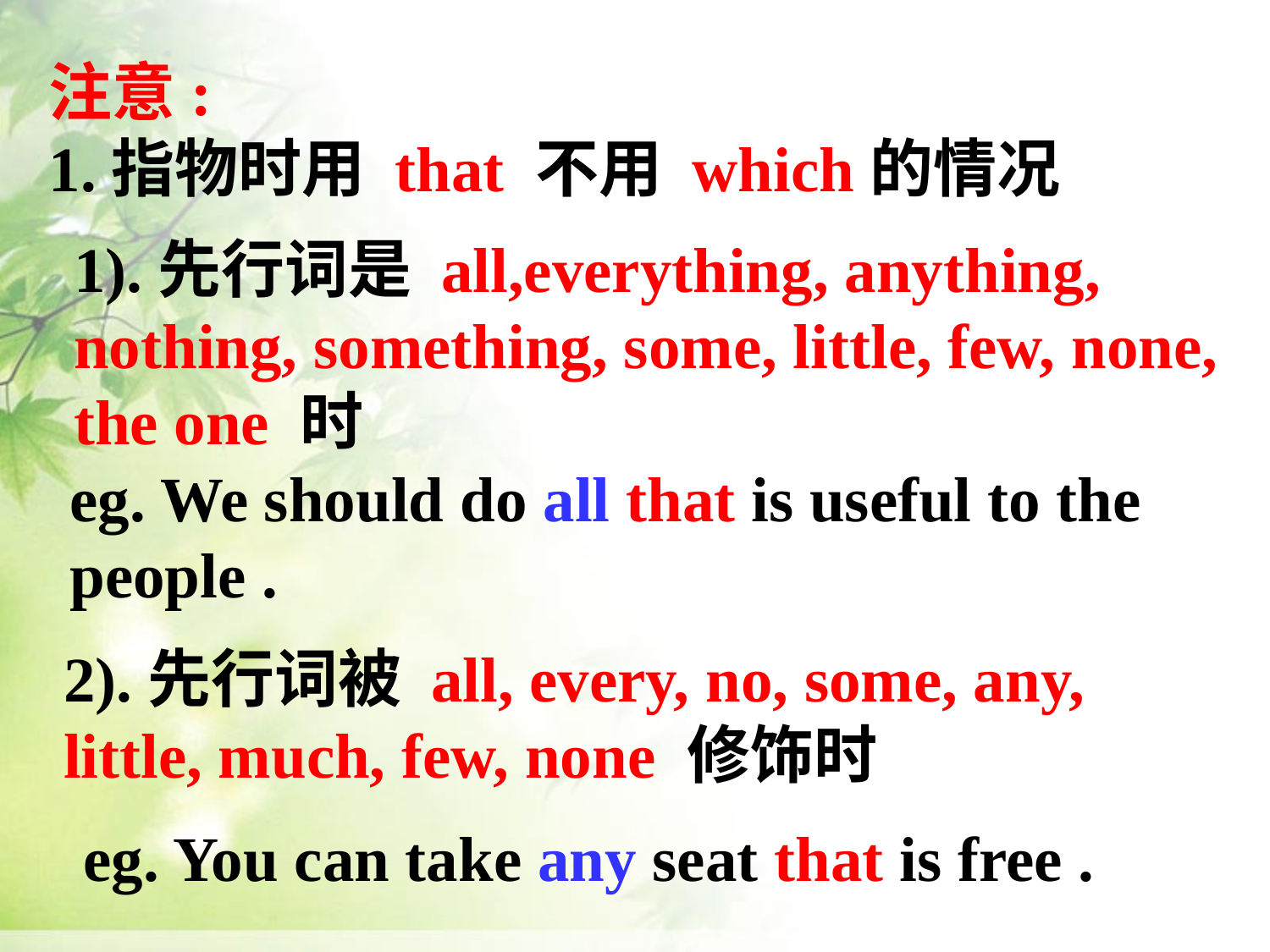

注意:
1.指物时用 that 不用 which的情况
1).先行词是 all,everything, anything, nothing, something, some, little, few, none, the one 时
eg. We should do all that is useful to the people .
2).先行词被 all, every, no, some, any, little, much, few, none 修饰时

eg. You can take any seat that is free .